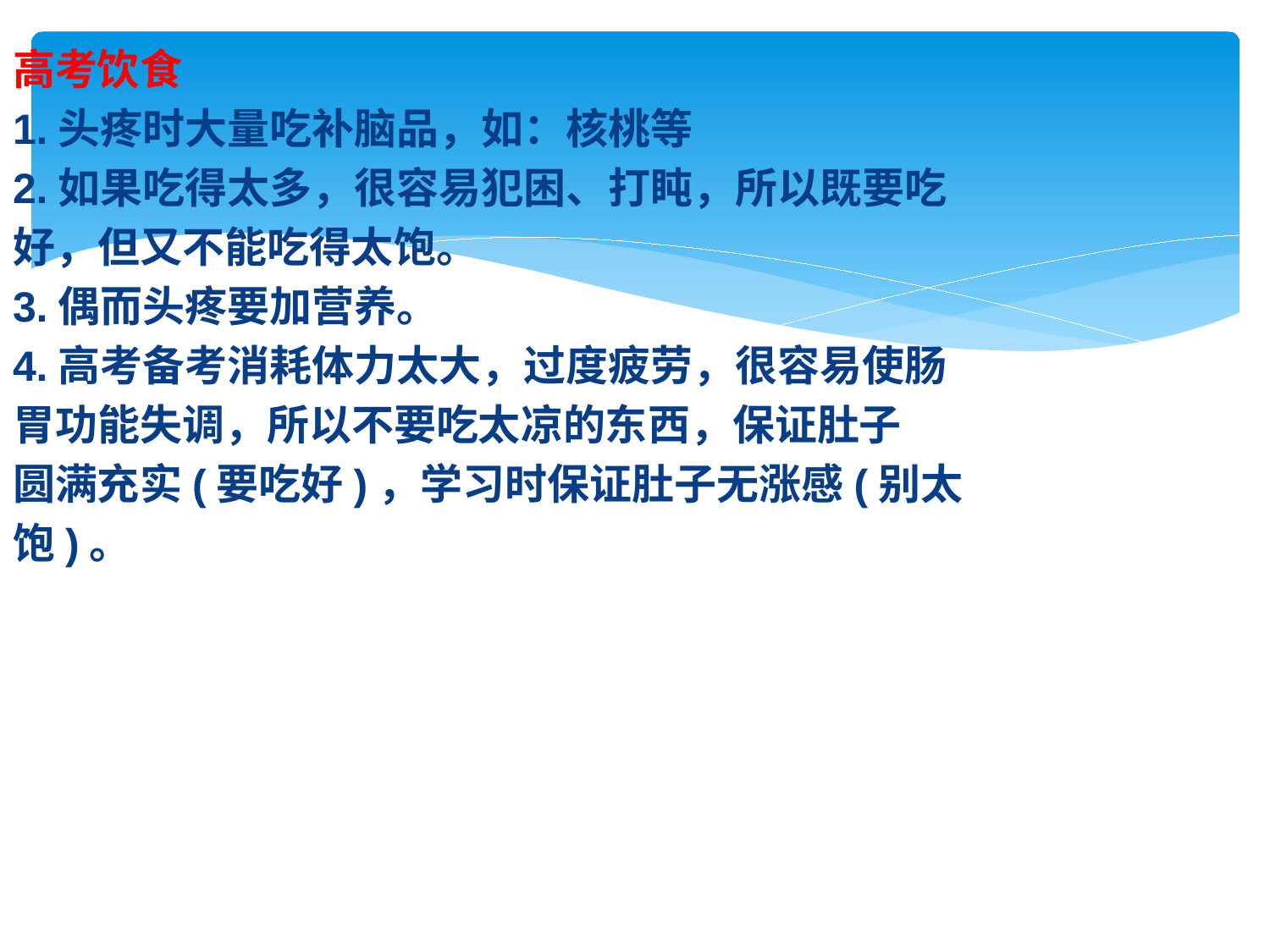

高考饮食
1.头疼时大量吃补脑品，如：核桃等
2.如果吃得太多，很容易犯困、打盹，所以既要吃
好，但又不能吃得太饱。
3.偶而头疼要加营养。
4.高考备考消耗体力太大，过度疲劳，很容易使肠
胃功能失调，所以不要吃太凉的东西，保证肚子
圆满充实(要吃好)，学习时保证肚子无涨感(别太
饱)。